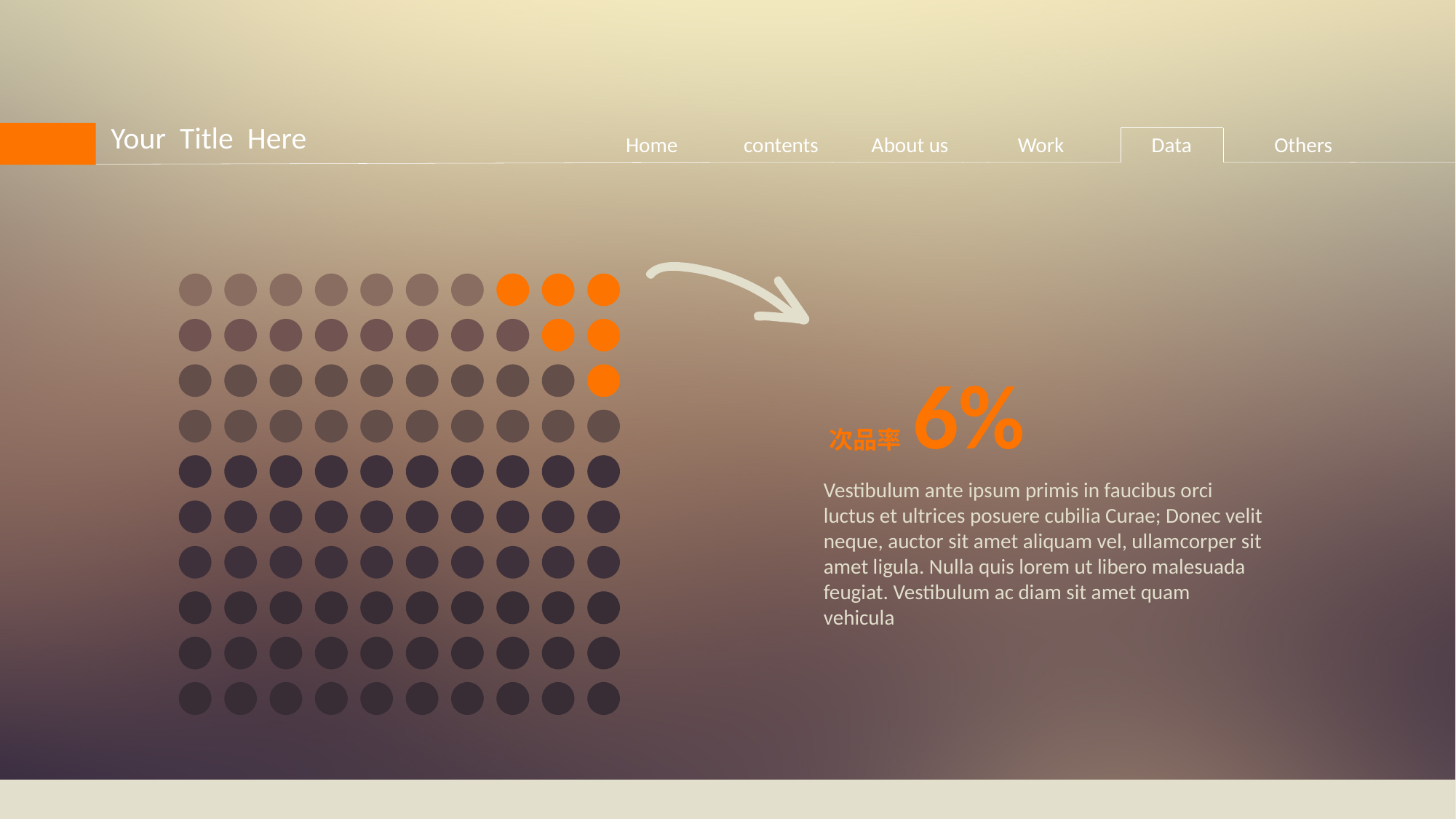

# Your  Title  Here

Home
contents
About us
Data

Work
Others

次品率 6%

Vestibulum ante ipsum primis in faucibus orci luctus et ultrices posuere cubilia Curae; Donec velit neque, auctor sit amet aliquam vel, ullamcorper sit amet ligula. Nulla quis lorem ut libero malesuada feugiat. Vestibulum ac diam sit amet quam vehicula